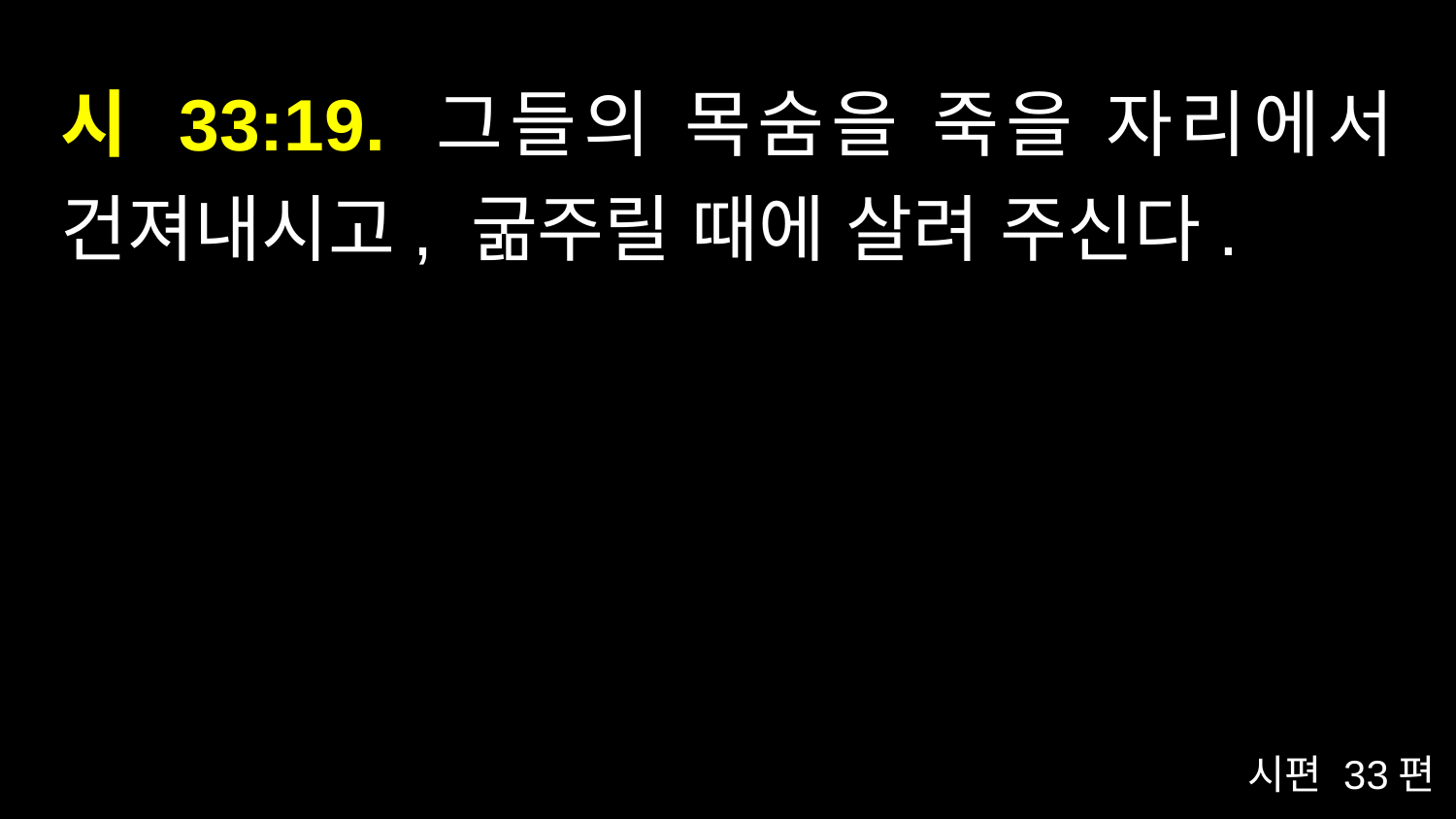

# 시 33:19. 그들의 목숨을 죽을 자리에서 건져내시고, 굶주릴 때에 살려 주신다.
시편 33편